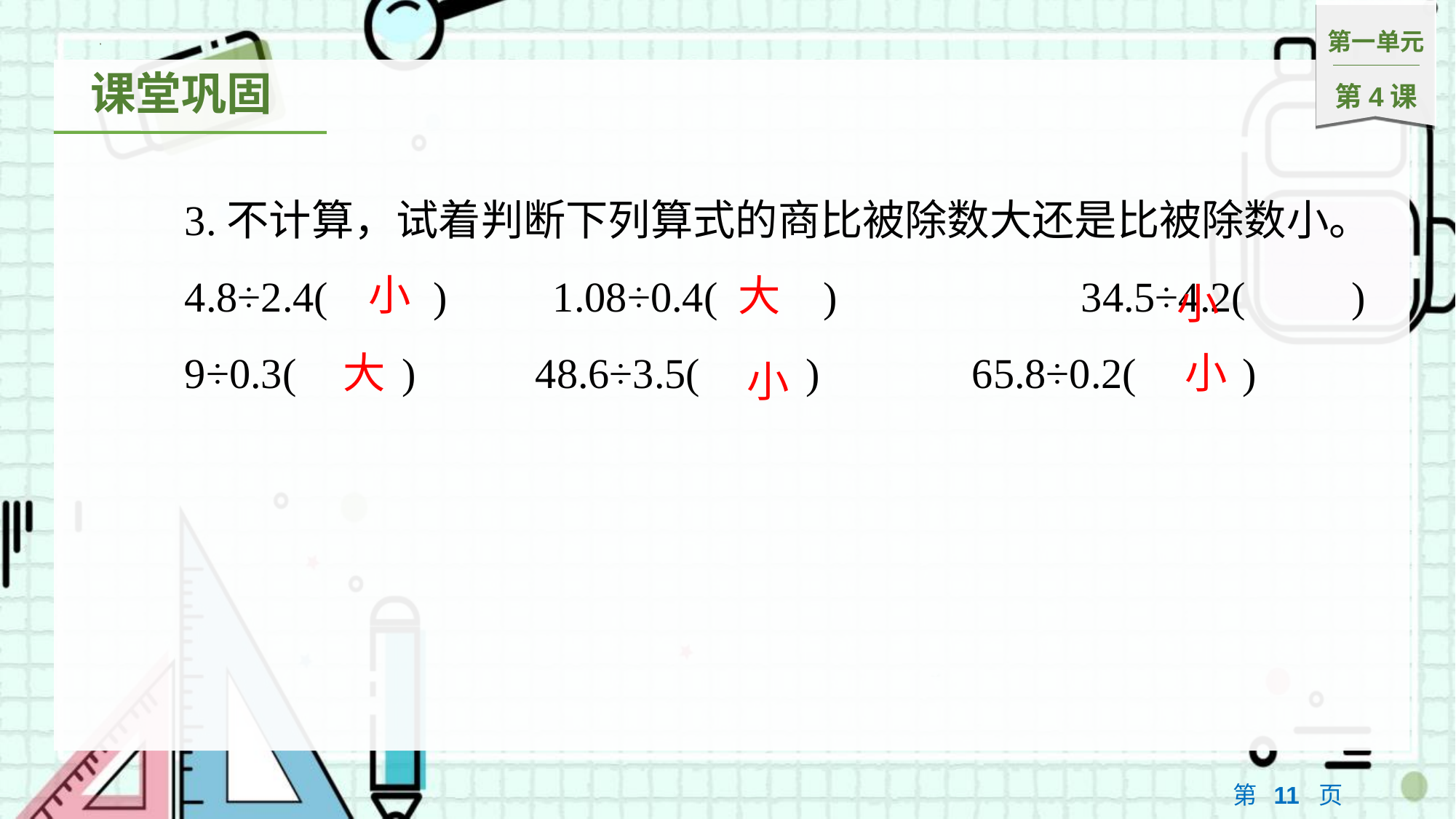

3.不计算，试着判断下列算式的商比被除数大还是比被除数小。
4.8÷2.4(　　)　　1.08÷0.4(　　)　　　	34.5÷4.2(　　)
9÷0.3(　　)		48.6÷3.5(　　)		65.8÷0.2(　　)
小
大
小
大
小
小